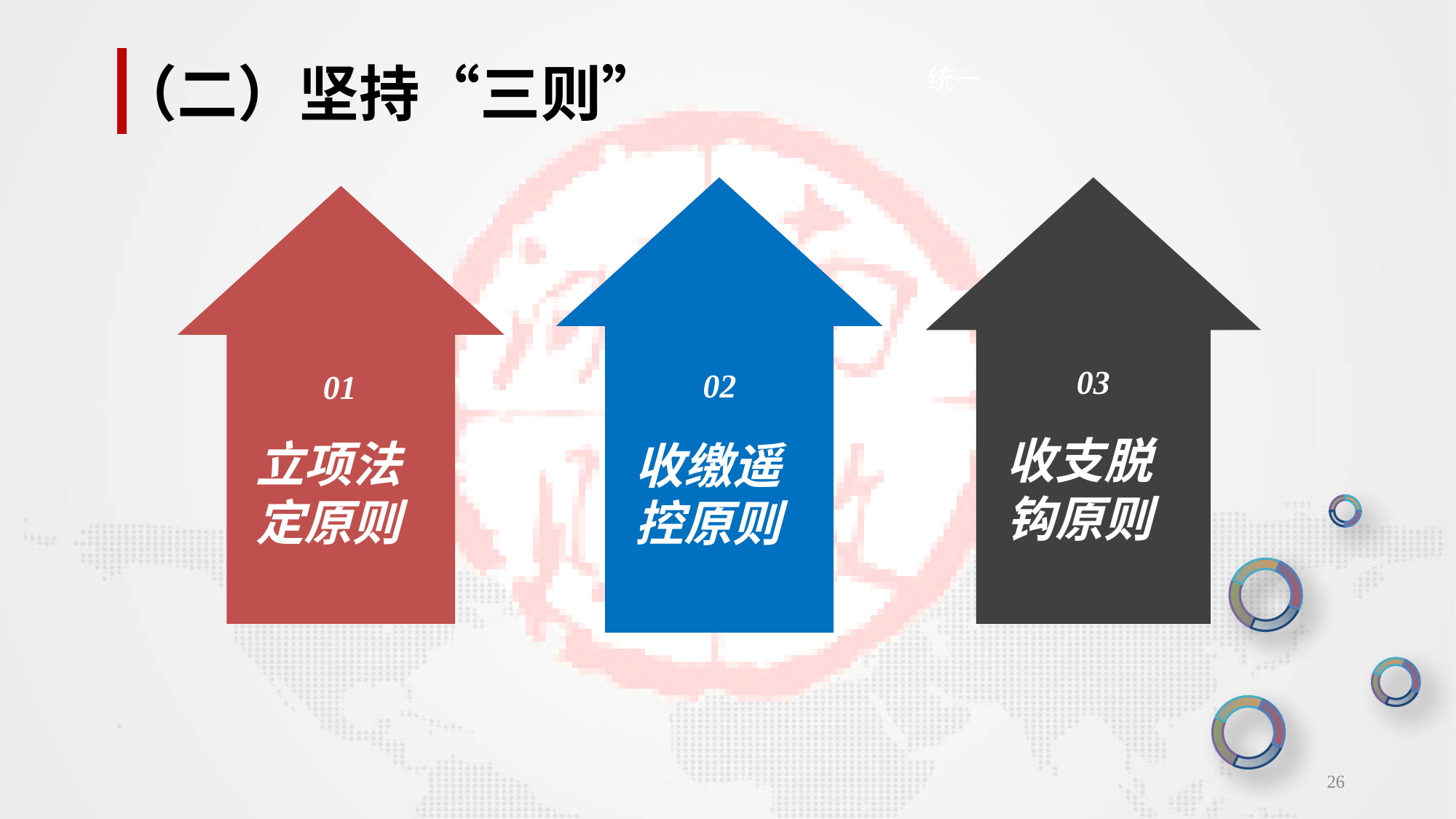

（二）坚持“三则”

统一

02
收缴遥控原则

03
收支脱钩原则

01
立项法定原则
关键字

26